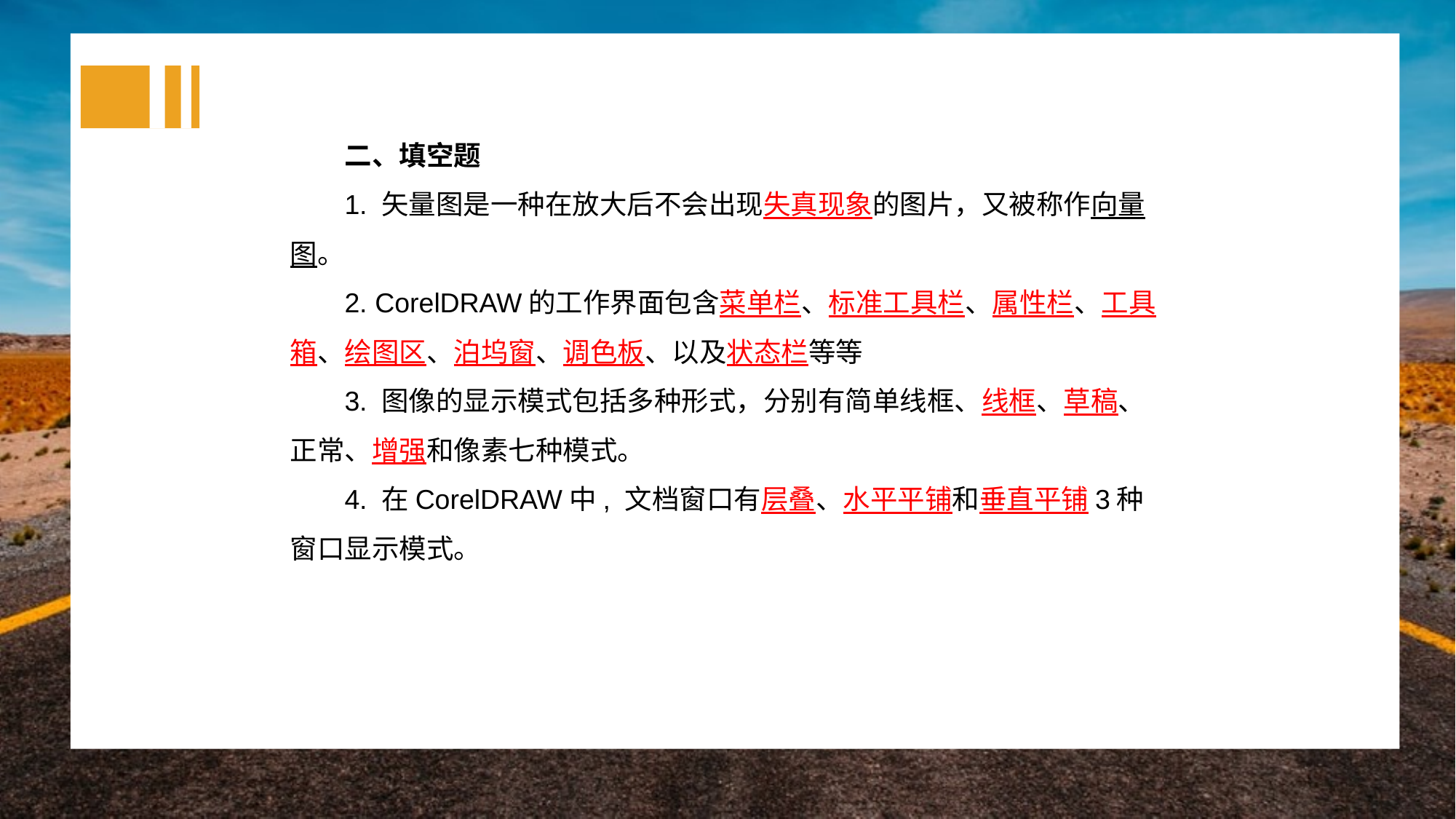

二、填空题
1. 矢量图是一种在放大后不会出现失真现象的图片，又被称作向量图。
2. CorelDRAW的工作界面包含菜单栏、标准工具栏、属性栏、工具箱、绘图区、泊坞窗、调色板、以及状态栏等等
3. 图像的显示模式包括多种形式，分别有简单线框、线框、草稿、正常、增强和像素七种模式。
4. 在CorelDRAW中, 文档窗口有层叠、水平平铺和垂直平铺3种窗口显示模式。